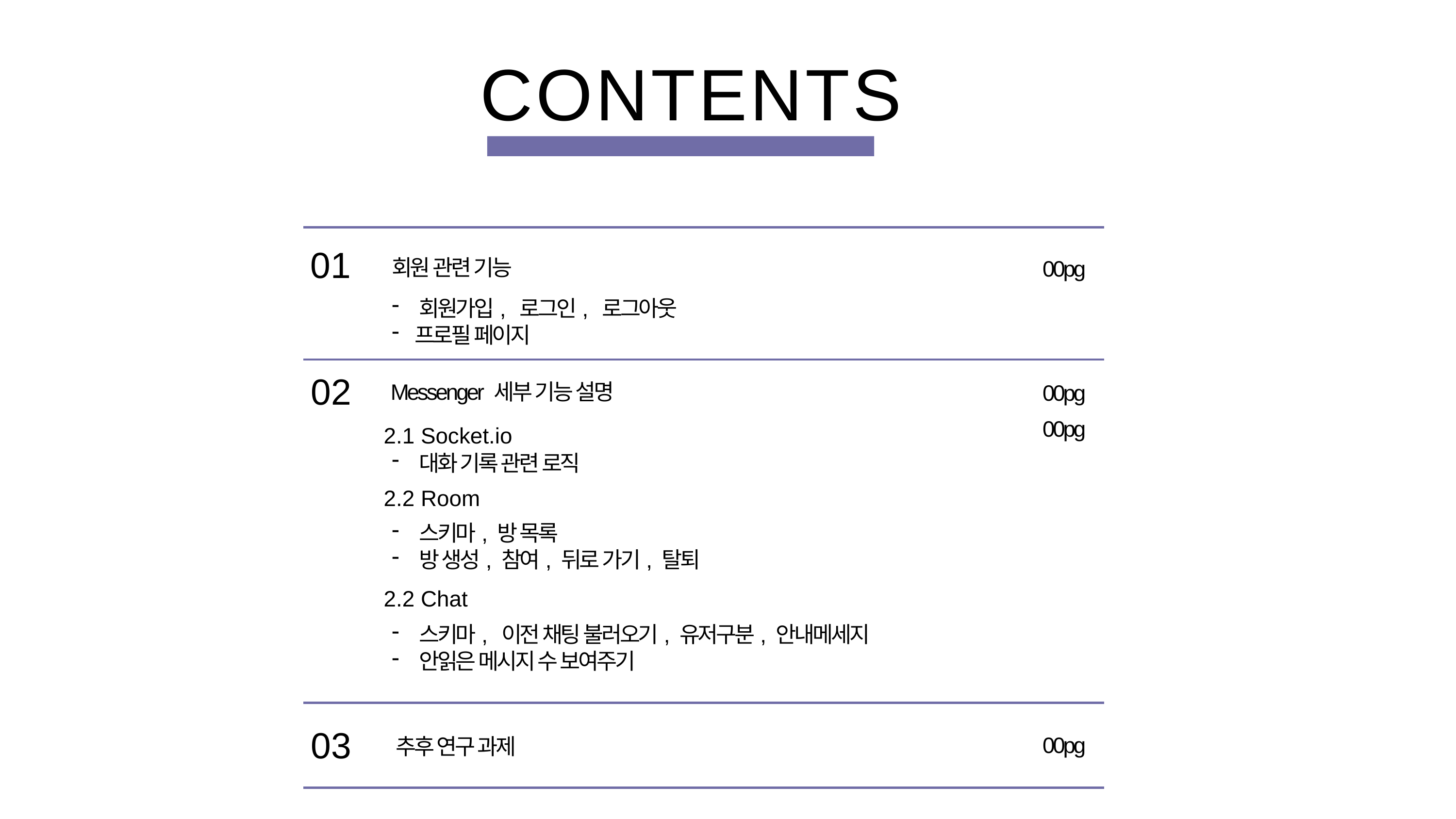

CONTENTS

01
회원 관련 기능
00pg
회원가입,  로그인,  로그아웃
프로필 페이지
02
Messenger 세부 기능 설명
00pg
00pg
2.1 Socket.io
대화 기록 관련 로직
2.2 Room
스키마, 방 목록
방 생성, 참여, 뒤로 가기, 탈퇴
2.2 Chat
스키마,  이전 채팅 불러오기, 유저구분, 안내메세지
안읽은 메시지 수 보여주기
03
00pg
추후 연구 과제